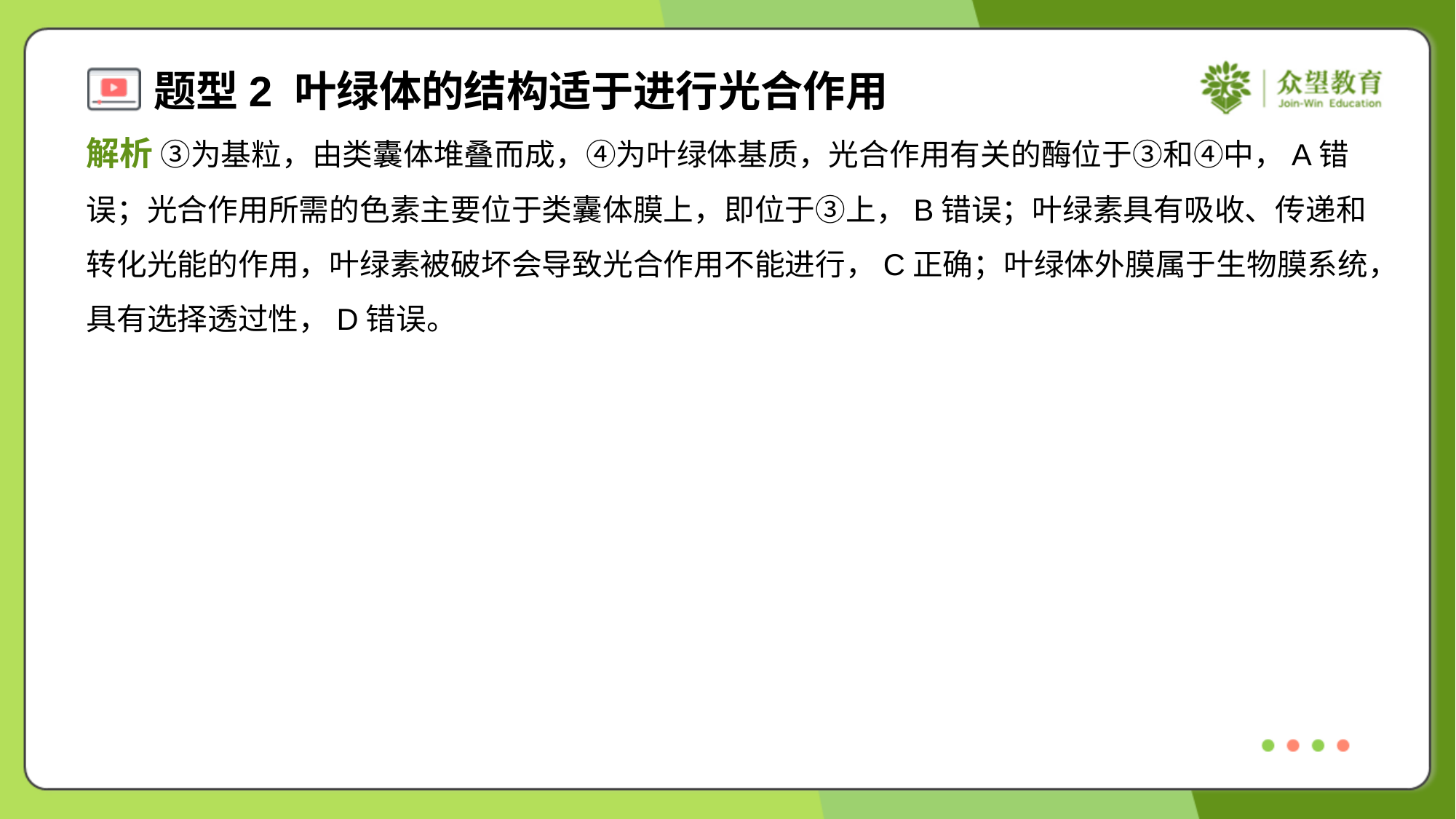

解析 ③为基粒，由类囊体堆叠而成，④为叶绿体基质，光合作用有关的酶位于③和④中，A错
误；光合作用所需的色素主要位于类囊体膜上，即位于③上，B错误；叶绿素具有吸收、传递和
转化光能的作用，叶绿素被破坏会导致光合作用不能进行，C正确；叶绿体外膜属于生物膜系统，
具有选择透过性，D错误。